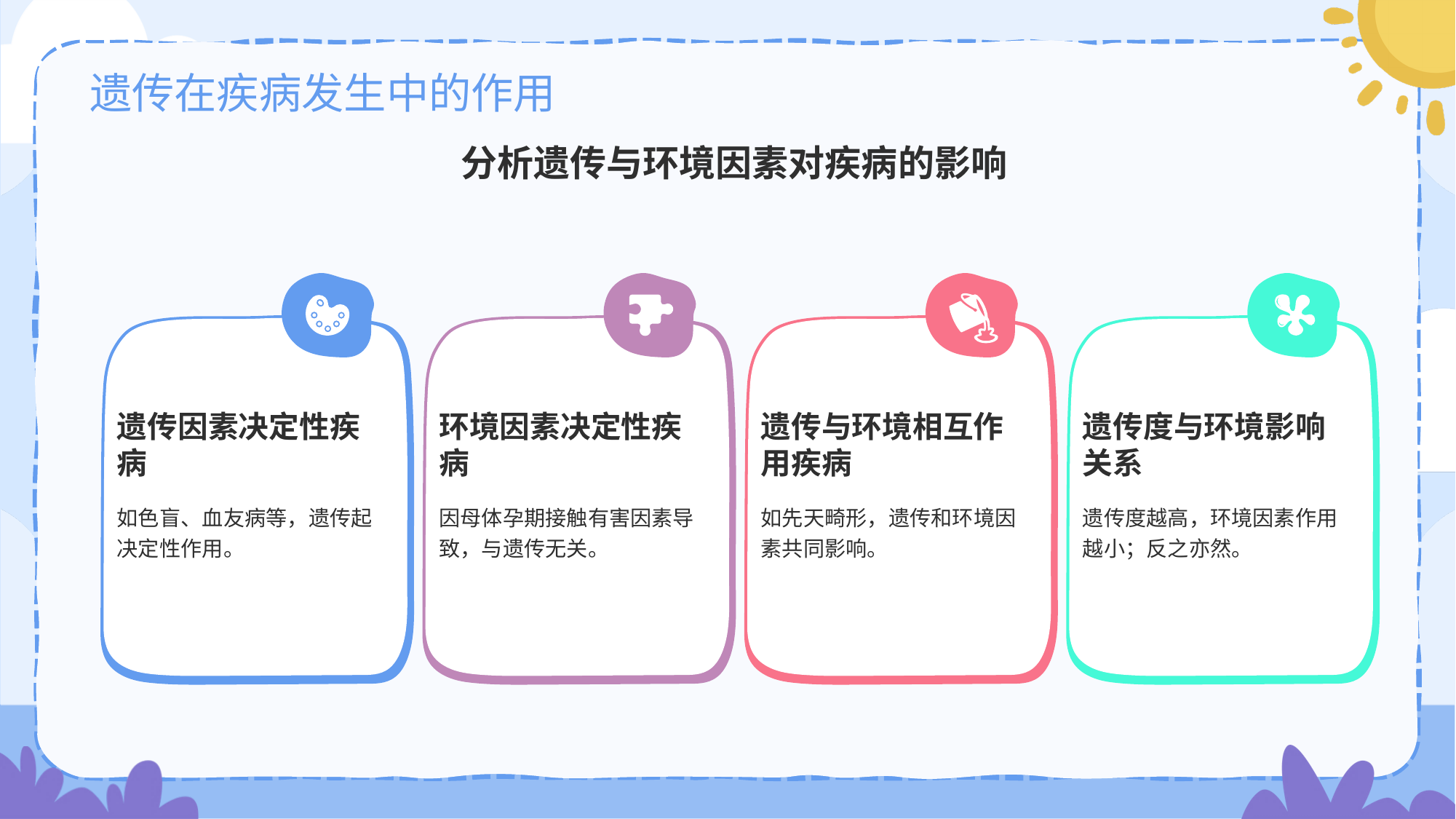

# 遗传在疾病发生中的作用
分析遗传与环境因素对疾病的影响

遗传因素决定性疾病
如色盲、血友病等，遗传起决定性作用。

环境因素决定性疾病
因母体孕期接触有害因素导致，与遗传无关。

遗传与环境相互作用疾病
如先天畸形，遗传和环境因素共同影响。

遗传度与环境影响关系
遗传度越高，环境因素作用越小；反之亦然。